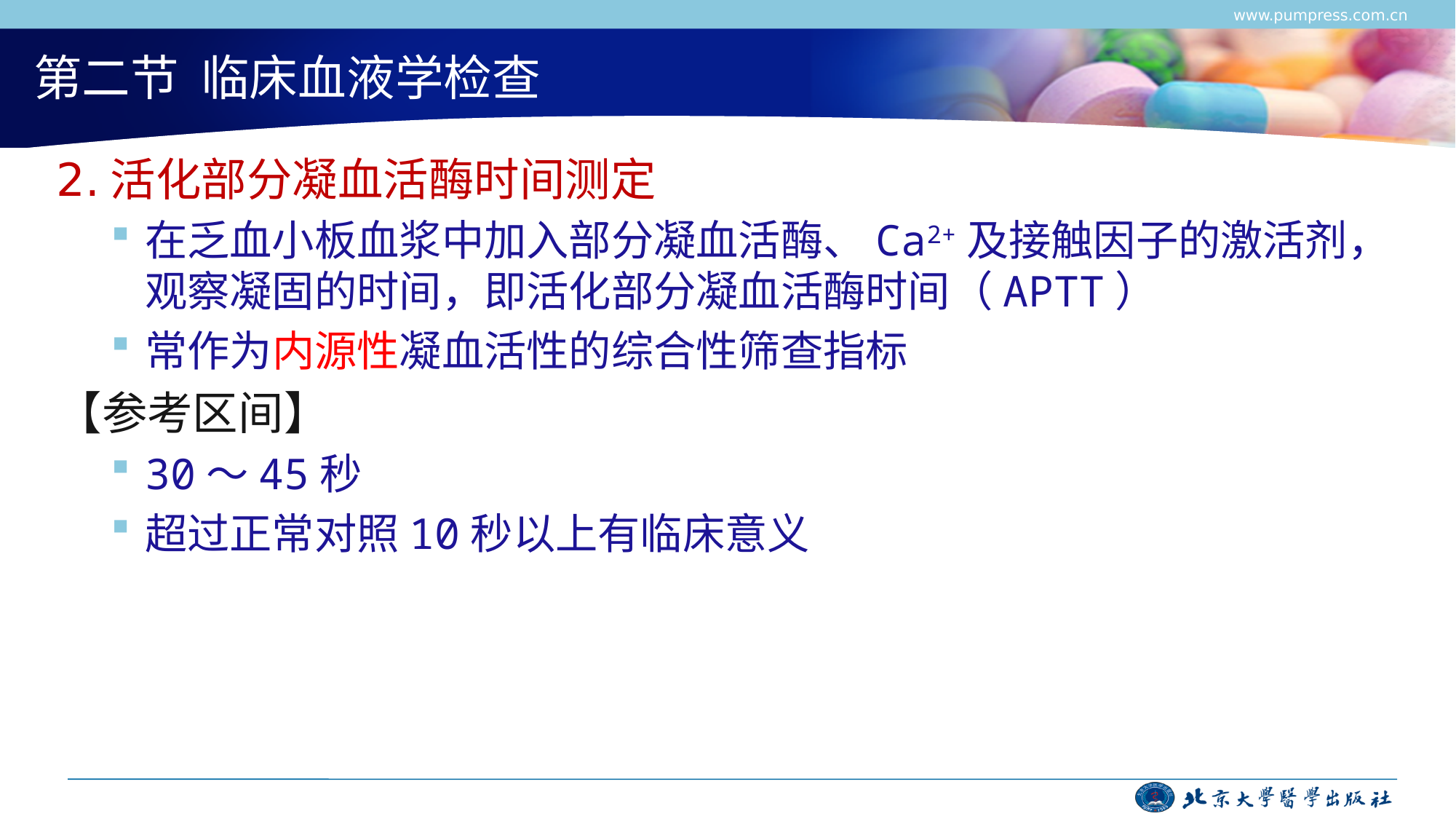

www.pumpress.com.cn
# 第二节  临床血液学检查
2.活化部分凝血活酶时间测定
在乏血小板血浆中加入部分凝血活酶、Ca2+及接触因子的激活剂，观察凝固的时间，即活化部分凝血活酶时间（APTT）
常作为内源性凝血活性的综合性筛查指标
【参考区间】
30～45秒
超过正常对照10秒以上有临床意义